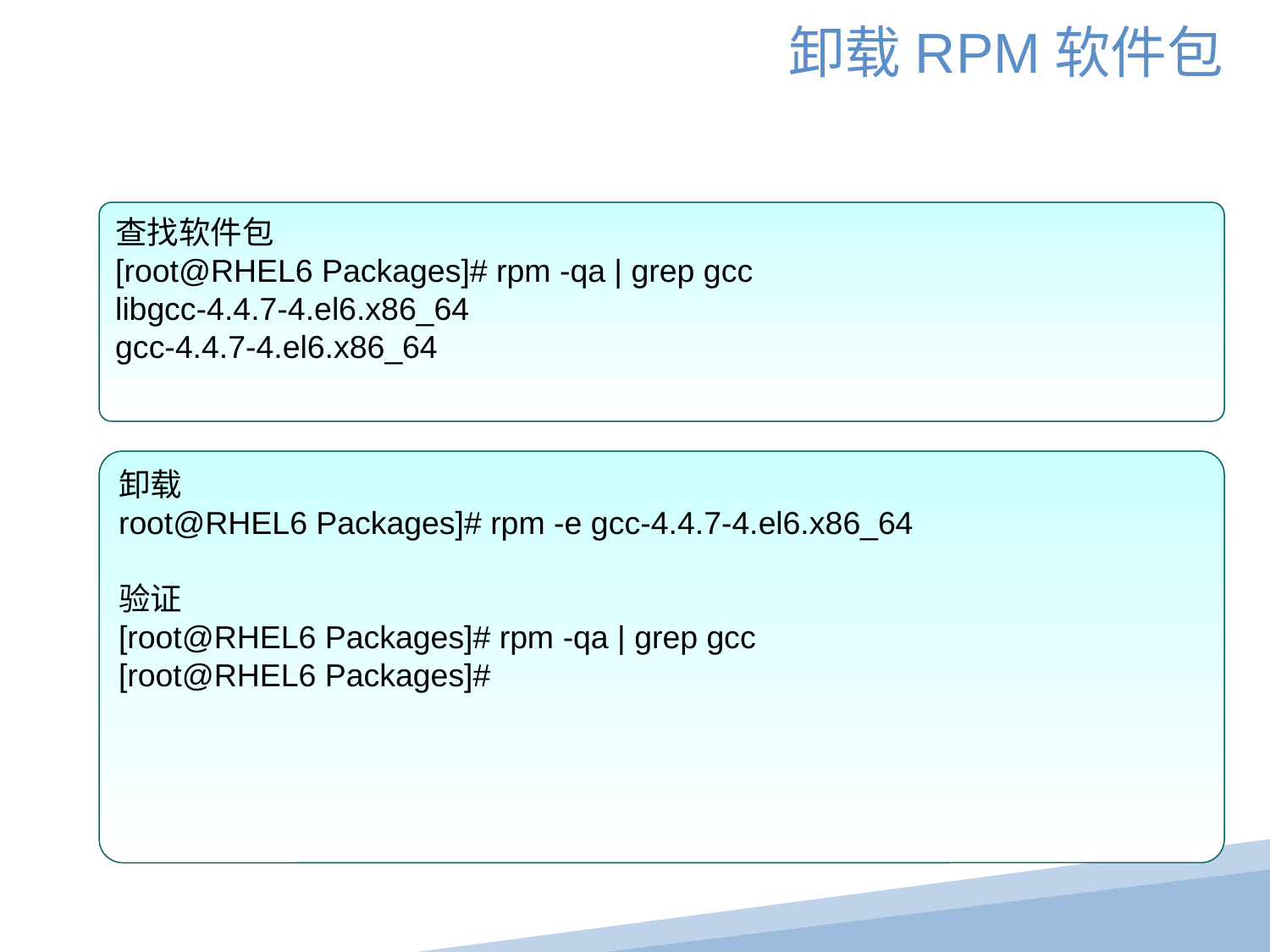

卸载RPM软件包
查找软件包
[root@RHEL6 Packages]# rpm -qa | grep gcc
libgcc-4.4.7-4.el6.x86_64
gcc-4.4.7-4.el6.x86_64

卸载
root@RHEL6 Packages]# rpm -e gcc-4.4.7-4.el6.x86_64

验证
[root@RHEL6 Packages]# rpm -qa | grep gcc
[root@RHEL6 Packages]#